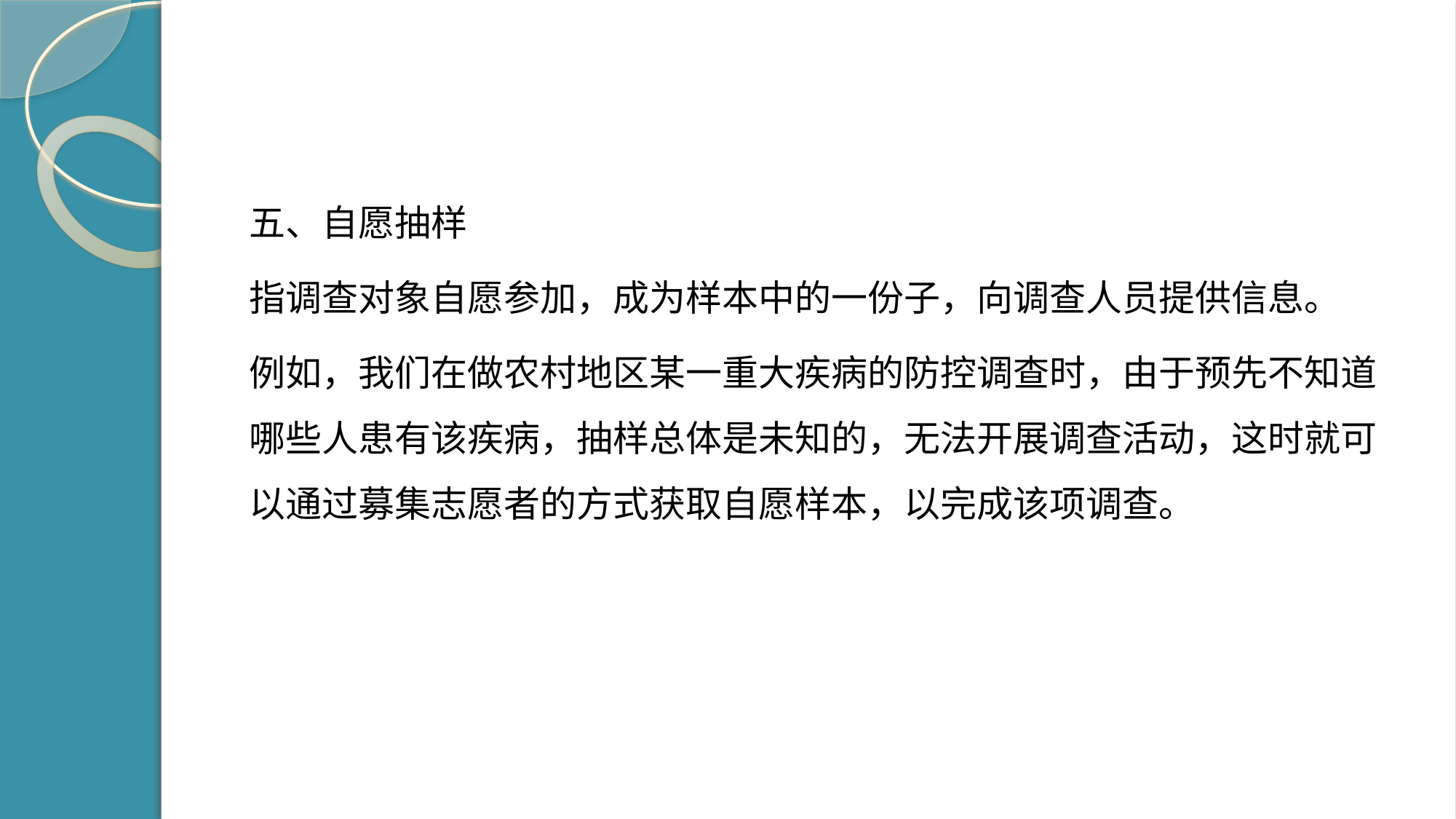

#
五、自愿抽样
指调查对象自愿参加，成为样本中的一份子，向调查人员提供信息。
例如，我们在做农村地区某一重大疾病的防控调查时，由于预先不知道哪些人患有该疾病，抽样总体是未知的，无法开展调查活动，这时就可以通过募集志愿者的方式获取自愿样本，以完成该项调查。